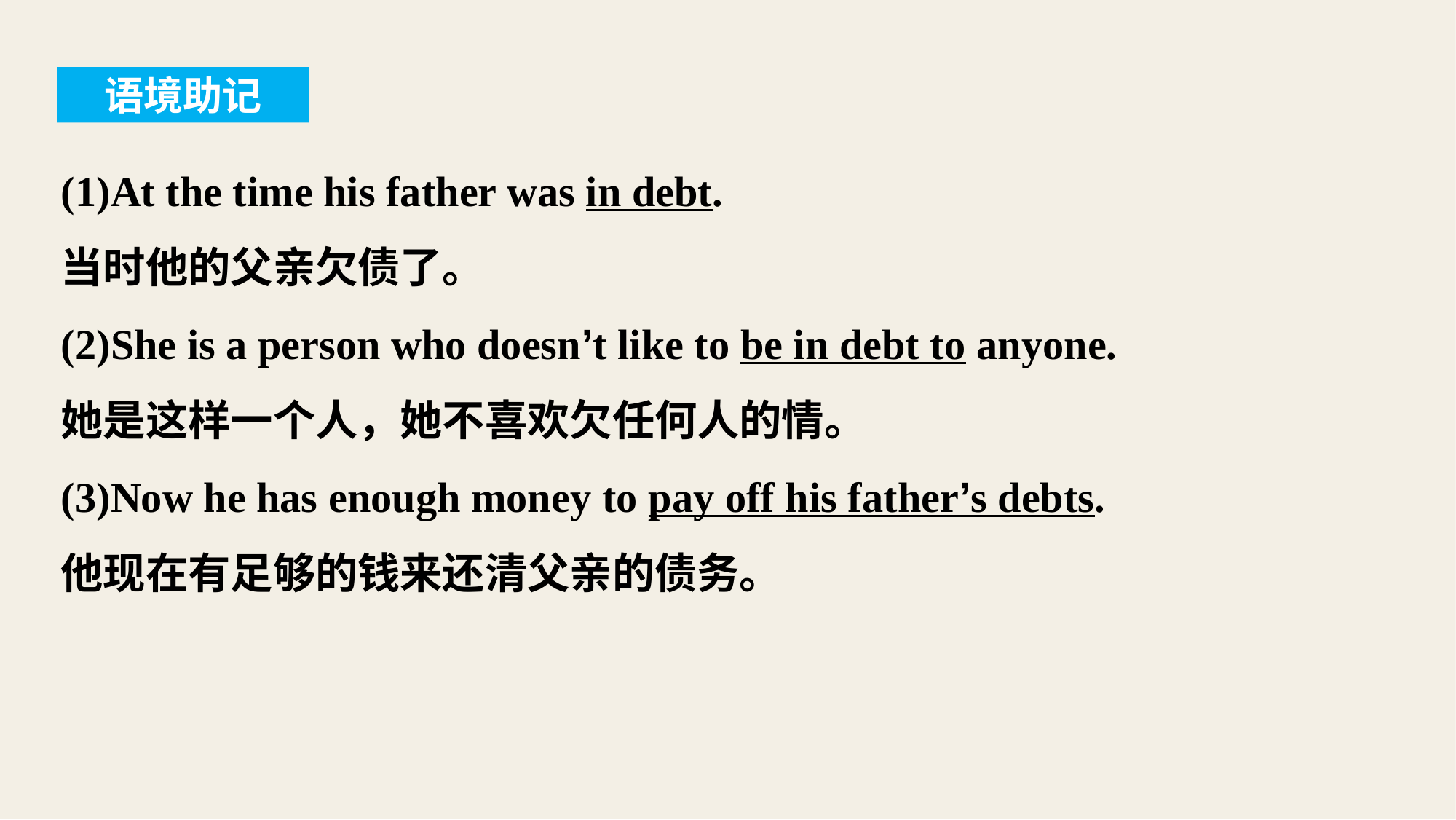

语境助记
(1)At the time his father was in debt.
当时他的父亲欠债了。
(2)She is a person who doesn’t like to be in debt to anyone.
她是这样一个人，她不喜欢欠任何人的情。
(3)Now he has enough money to pay off his father’s debts.
他现在有足够的钱来还清父亲的债务。